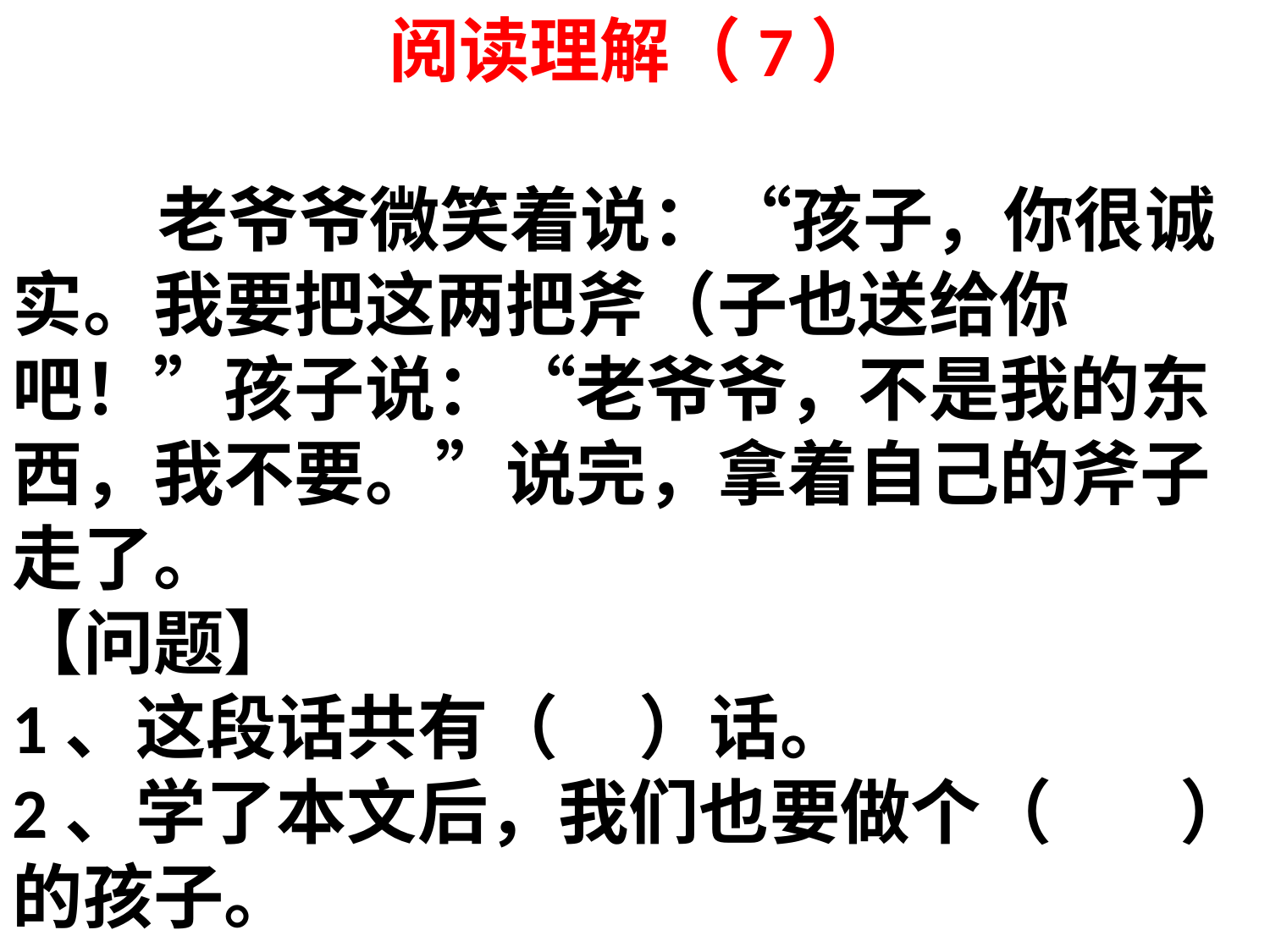

阅读理解（7）

        老爷爷微笑着说：“孩子，你很诚实。我要把这两把斧（子也送给你吧！”孩子说：“老爷爷，不是我的东西，我不要。”说完，拿着自己的斧子走了。
【问题】
1、这段话共有（     ）话。
2、学了本文后，我们也要做个（        ）的孩子。